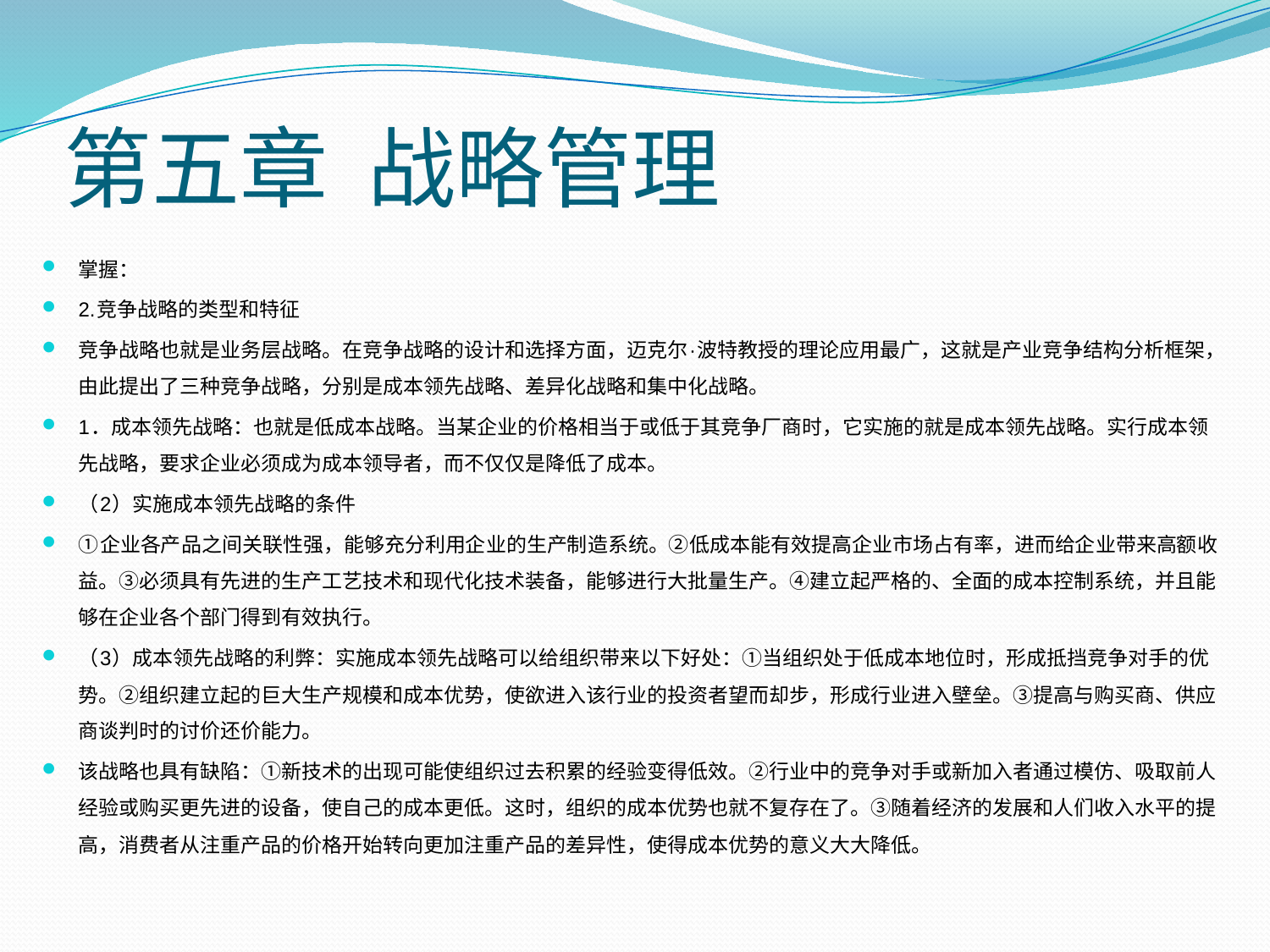

# 第五章  战略管理
掌握：
2.竞争战略的类型和特征
竞争战略也就是业务层战略。在竞争战略的设计和选择方面，迈克尔·波特教授的理论应用最广，这就是产业竞争结构分析框架，由此提出了三种竞争战略，分别是成本领先战略、差异化战略和集中化战略。
1．成本领先战略：也就是低成本战略。当某企业的价格相当于或低于其竞争厂商时，它实施的就是成本领先战略。实行成本领先战略，要求企业必须成为成本领导者，而不仅仅是降低了成本。
（2）实施成本领先战略的条件
①企业各产品之间关联性强，能够充分利用企业的生产制造系统。②低成本能有效提高企业市场占有率，进而给企业带来高额收益。③必须具有先进的生产工艺技术和现代化技术装备，能够进行大批量生产。④建立起严格的、全面的成本控制系统，并且能够在企业各个部门得到有效执行。
（3）成本领先战略的利弊：实施成本领先战略可以给组织带来以下好处：①当组织处于低成本地位时，形成抵挡竞争对手的优势。②组织建立起的巨大生产规模和成本优势，使欲进入该行业的投资者望而却步，形成行业进入壁垒。③提高与购买商、供应商谈判时的讨价还价能力。
该战略也具有缺陷：①新技术的出现可能使组织过去积累的经验变得低效。②行业中的竞争对手或新加入者通过模仿、吸取前人经验或购买更先进的设备，使自己的成本更低。这时，组织的成本优势也就不复存在了。③随着经济的发展和人们收入水平的提高，消费者从注重产品的价格开始转向更加注重产品的差异性，使得成本优势的意义大大降低。